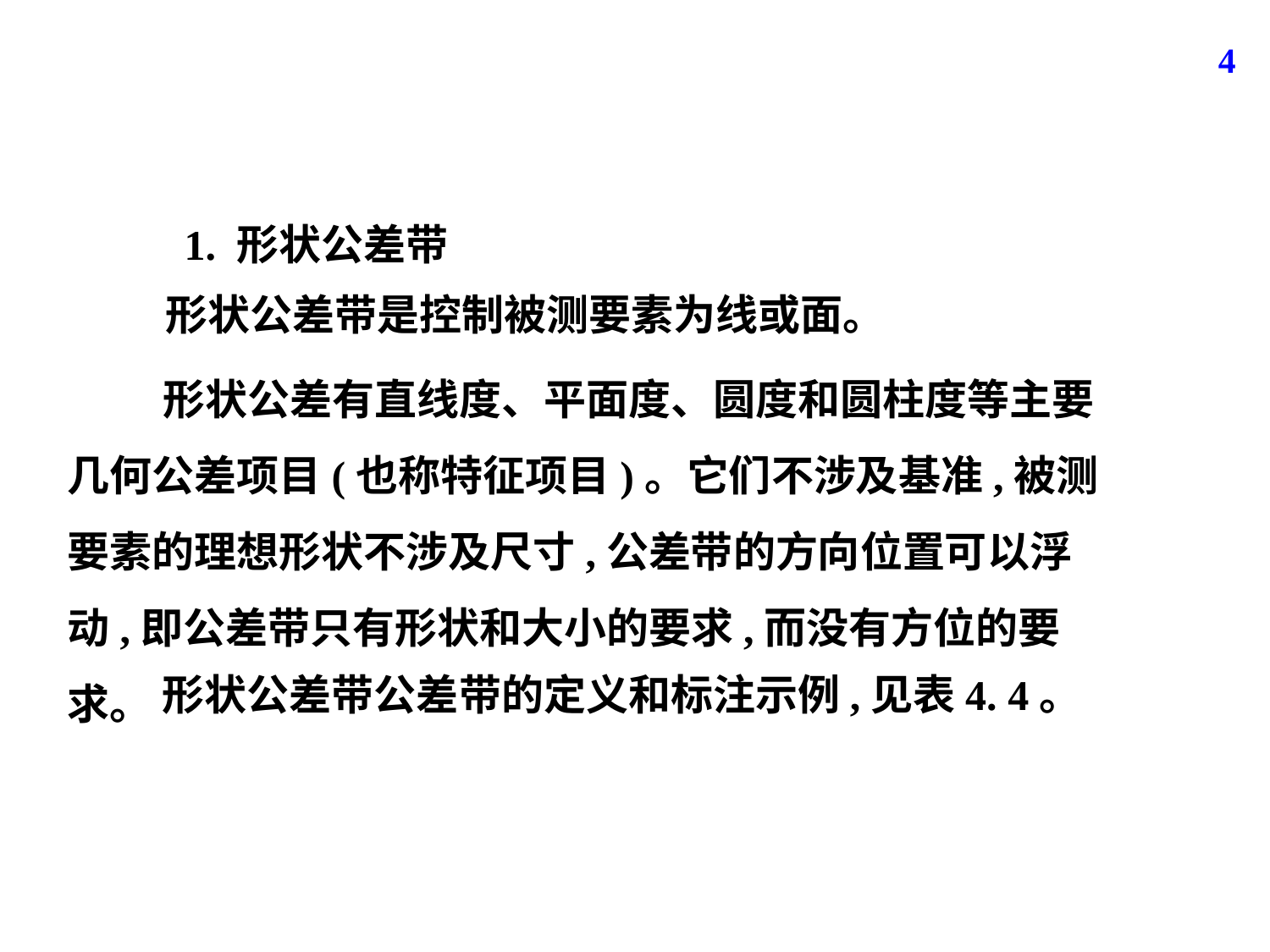

4
1. 形状公差带
形状公差带是控制被测要素为线或面。
         形状公差有直线度、平面度、圆度和圆柱度等主要几何公差项目(也称特征项目)。它们不涉及基准,被测要素的理想形状不涉及尺寸,公差带的方向位置可以浮动,即公差带只有形状和大小的要求,而没有方位的要求。
形状公差带公差带的定义和标注示例,见表4. 4。